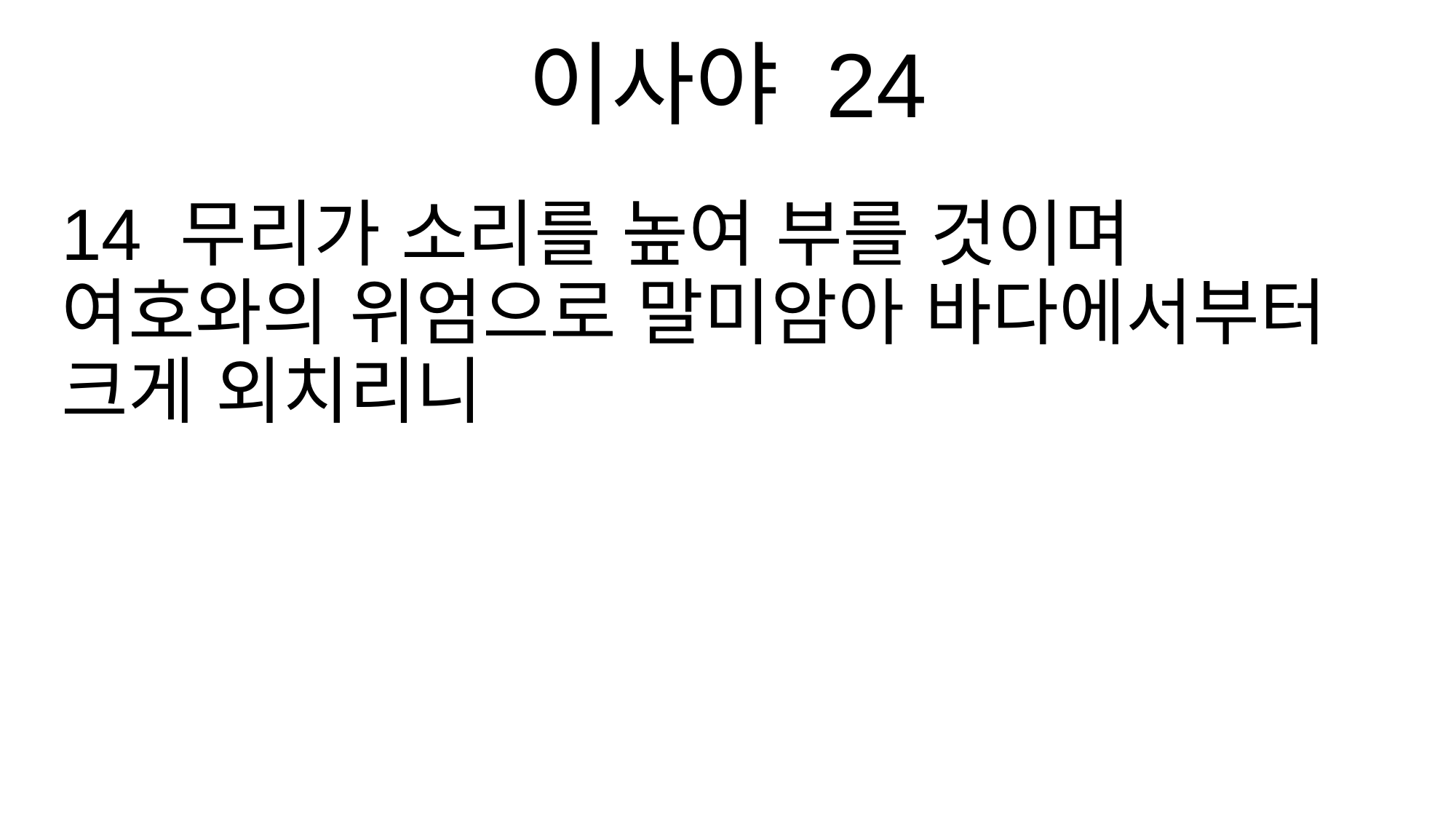

이사야 24
14 무리가 소리를 높여 부를 것이며 여호와의 위엄으로 말미암아 바다에서부터 크게 외치리니